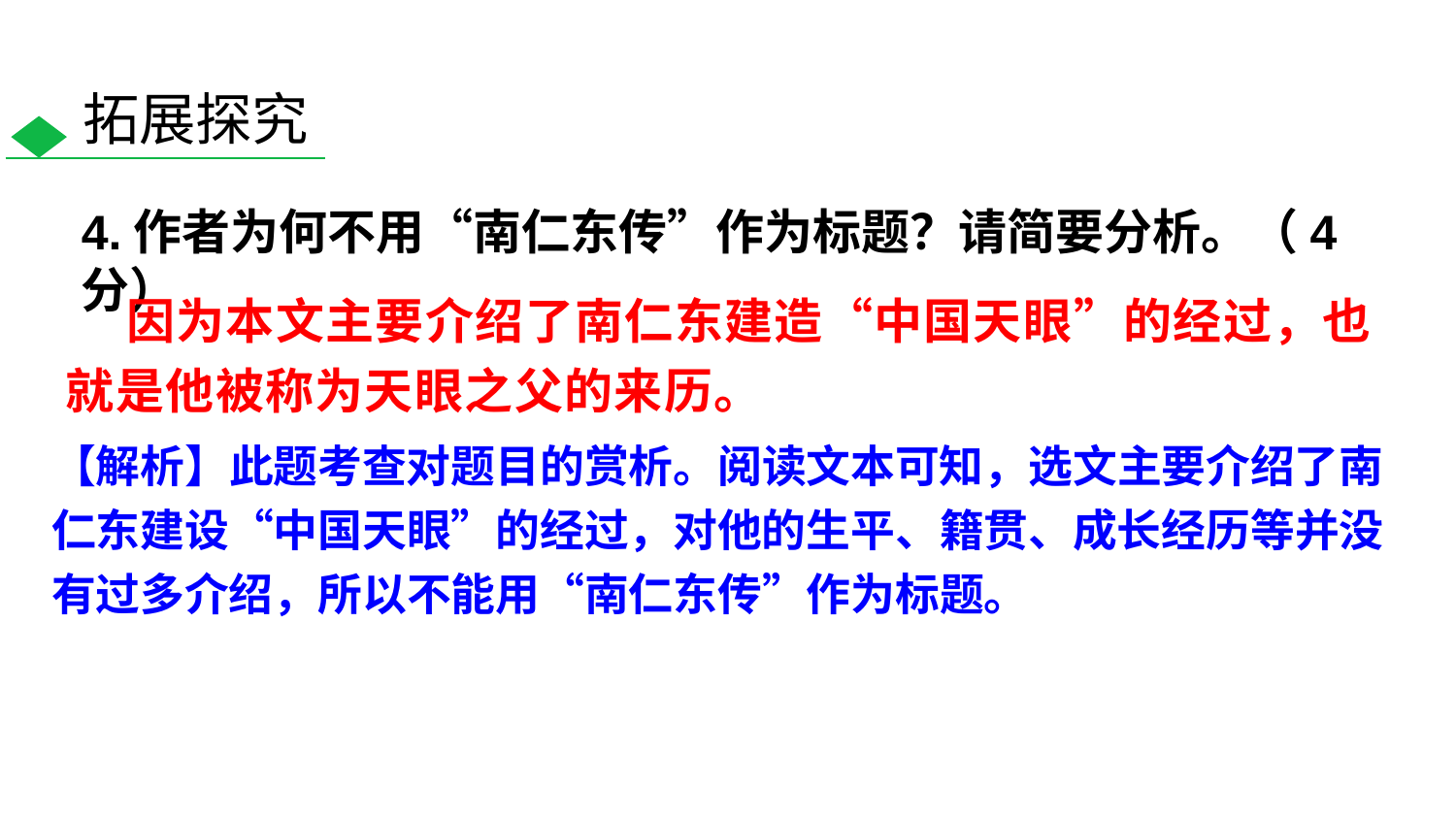

拓展探究

4.作者为何不用“南仁东传”作为标题？请简要分析。（4分）
    因为本文主要介绍了南仁东建造“中国天眼”的经过，也就是他被称为天眼之父的来历。
【解析】此题考查对题目的赏析。阅读文本可知，选文主要介绍了南仁东建设“中国天眼”的经过，对他的生平、籍贯、成长经历等并没有过多介绍，所以不能用“南仁东传”作为标题。